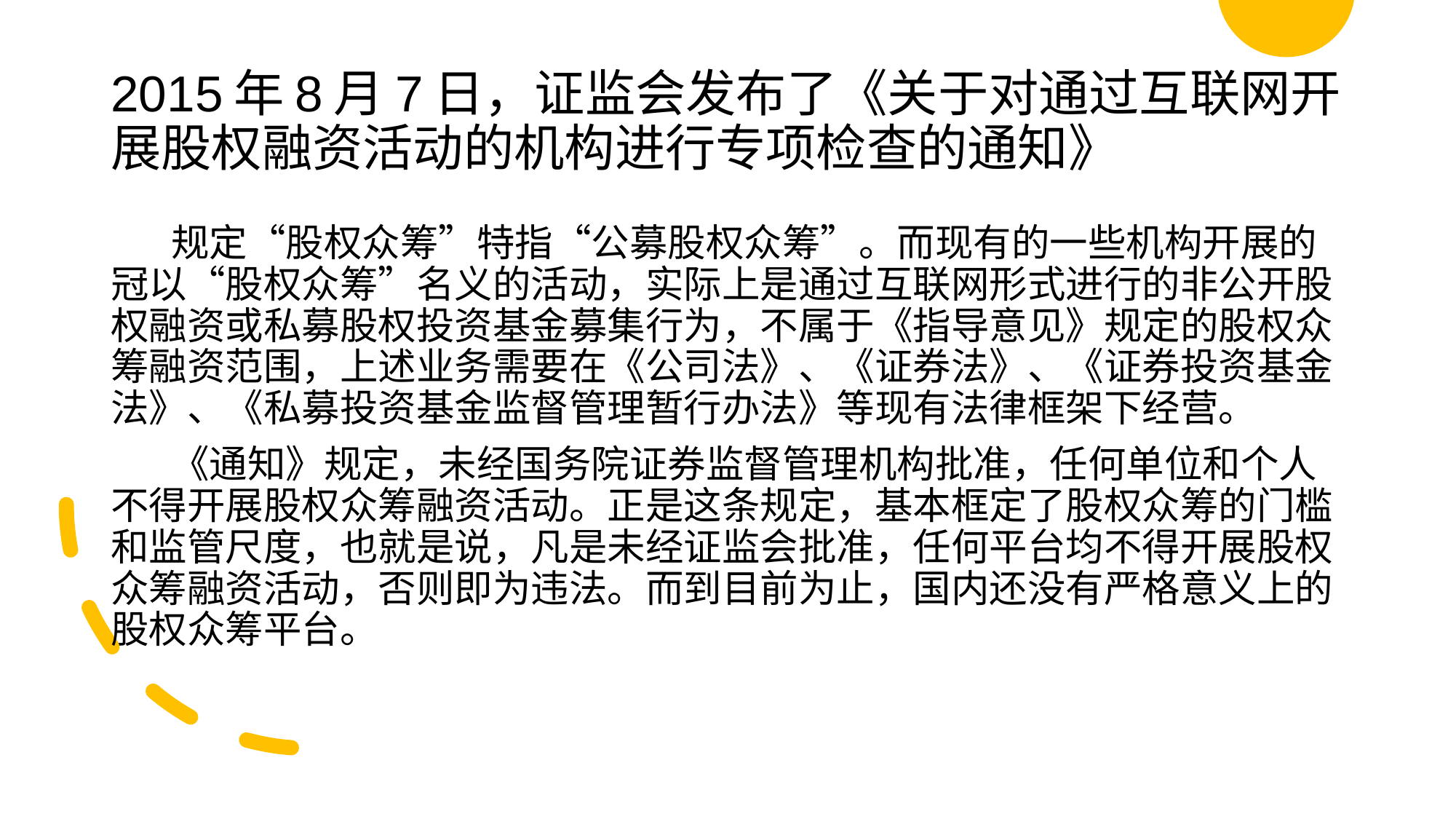

# 2015年8月7日，证监会发布了《关于对通过互联网开展股权融资活动的机构进行专项检查的通知》
      规定“股权众筹”特指“公募股权众筹”。而现有的一些机构开展的冠以“股权众筹”名义的活动，实际上是通过互联网形式进行的非公开股权融资或私募股权投资基金募集行为，不属于《指导意见》规定的股权众筹融资范围，上述业务需要在《公司法》、《证券法》、《证券投资基金法》、《私募投资基金监督管理暂行办法》等现有法律框架下经营。
      《通知》规定，未经国务院证券监督管理机构批准，任何单位和个人不得开展股权众筹融资活动。正是这条规定，基本框定了股权众筹的门槛和监管尺度，也就是说，凡是未经证监会批准，任何平台均不得开展股权众筹融资活动，否则即为违法。而到目前为止，国内还没有严格意义上的股权众筹平台。